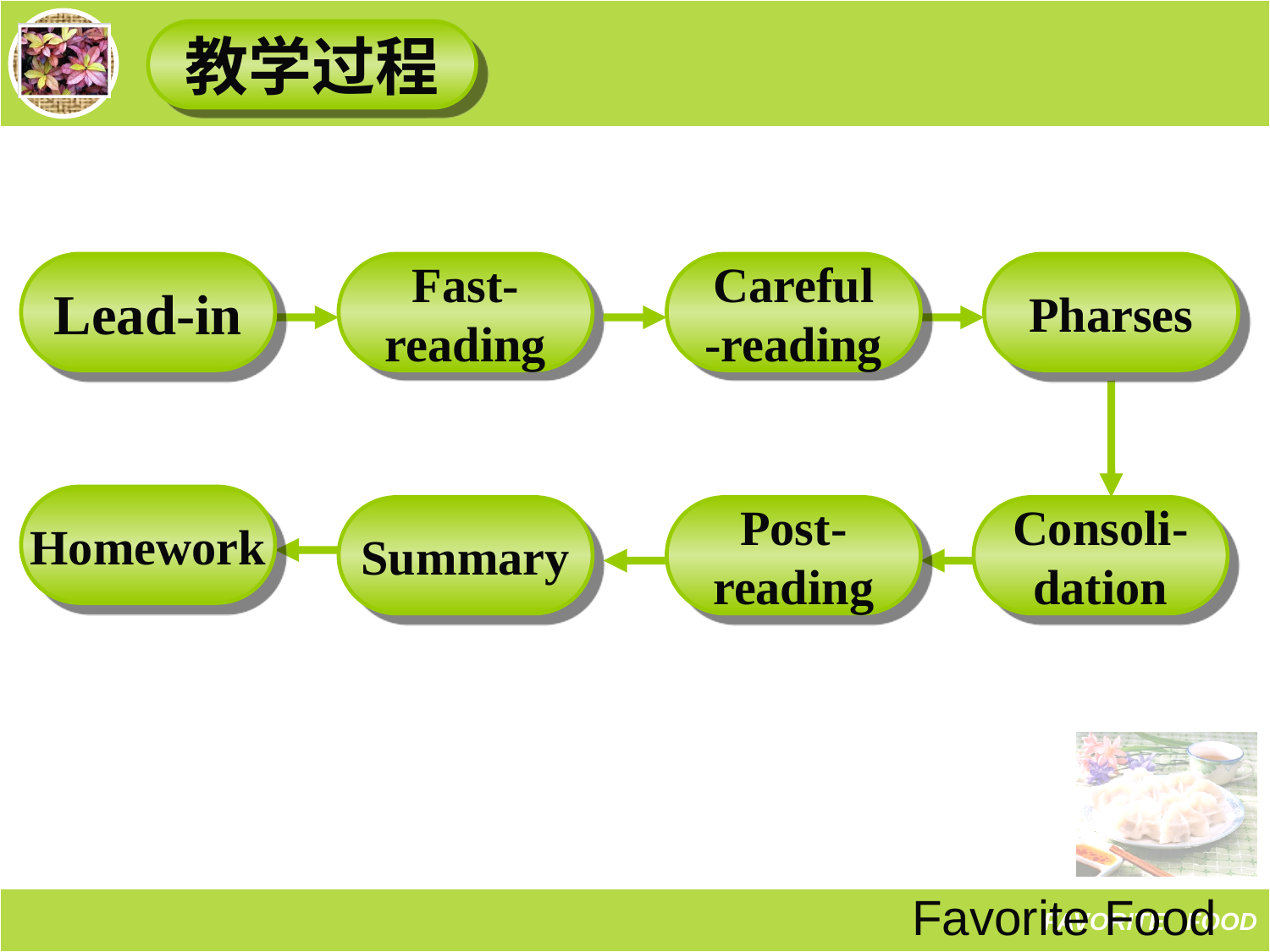

教学过程
Lead-in
Fast-
reading
Careful
-reading
Pharses

Homework
Summary
Post-
reading
Consoli-
dation

Favorite Food
FAVORITE   FOOD